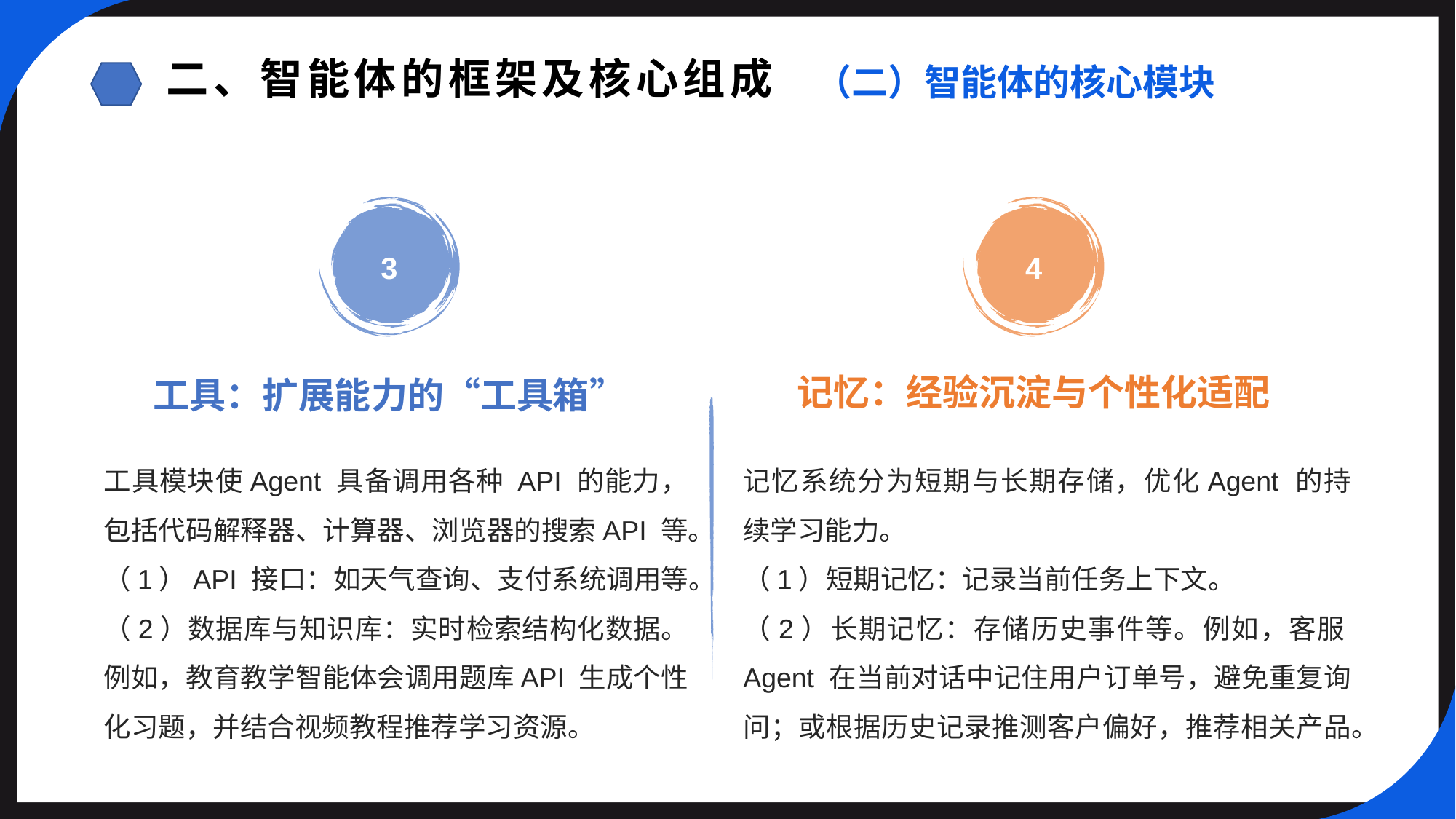

二、智能体的框架及核心组成
（二）智能体的核心模块
3
4
记忆：经验沉淀与个性化适配
工具：扩展能力的“工具箱”

工具模块使Agent 具备调用各种 API 的能力，包括代码解释器、计算器、浏览器的搜索API 等。
（1）API 接口：如天气查询、支付系统调用等。
（2）数据库与知识库：实时检索结构化数据。例如，教育教学智能体会调用题库API 生成个性化习题，并结合视频教程推荐学习资源。
记忆系统分为短期与长期存储，优化Agent 的持续学习能力。
（1）短期记忆：记录当前任务上下文。
（2）长期记忆：存储历史事件等。例如，客服Agent 在当前对话中记住用户订单号，避免重复询问；或根据历史记录推测客户偏好，推荐相关产品。